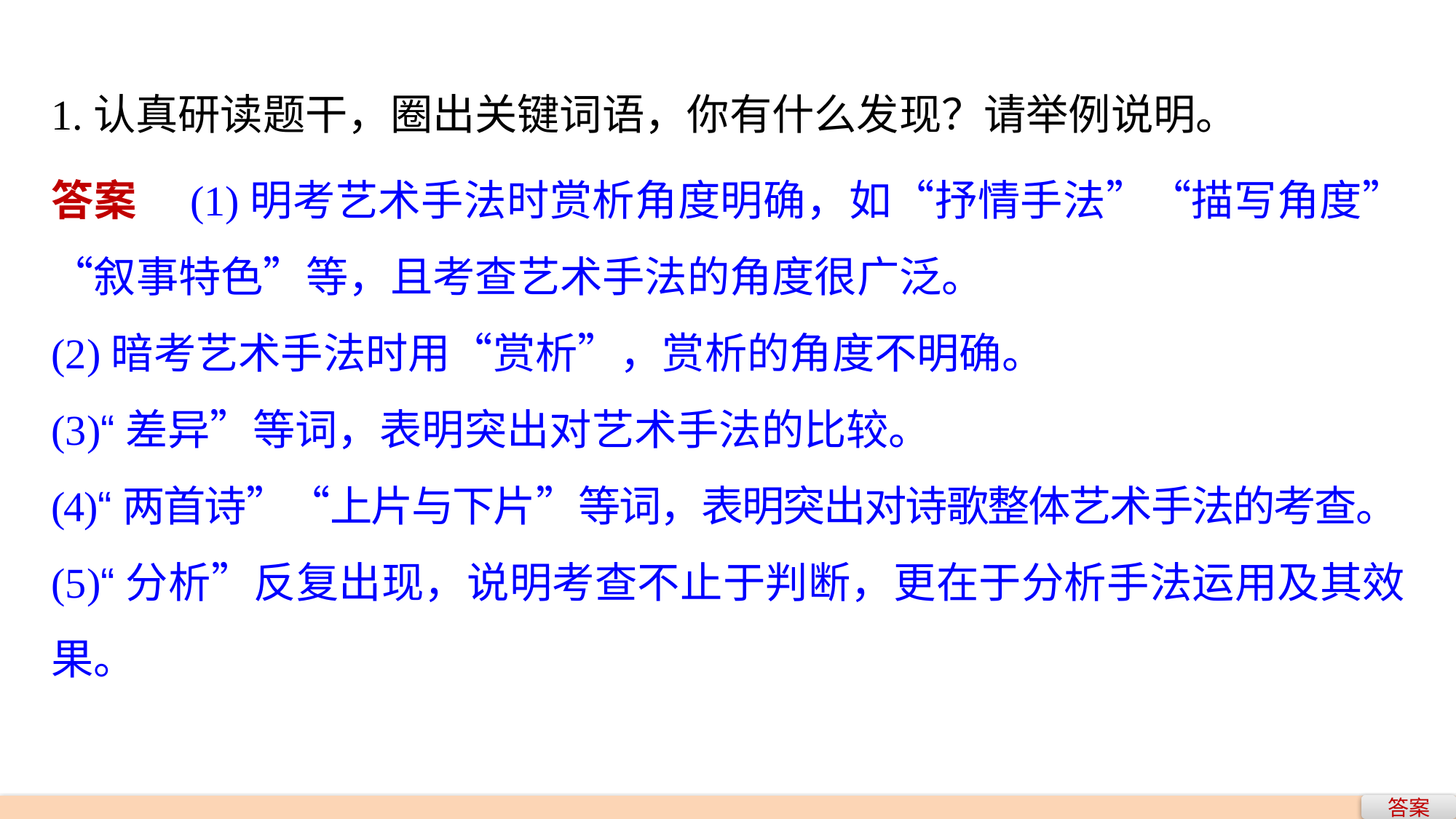

1.认真研读题干，圈出关键词语，你有什么发现？请举例说明。
答案　(1)明考艺术手法时赏析角度明确，如“抒情手法”“描写角度”“叙事特色”等，且考查艺术手法的角度很广泛。
(2)暗考艺术手法时用“赏析”，赏析的角度不明确。
(3)“差异”等词，表明突出对艺术手法的比较。
(4)“两首诗”“上片与下片”等词，表明突出对诗歌整体艺术手法的考查。
(5)“分析”反复出现，说明考查不止于判断，更在于分析手法运用及其效果。
答案